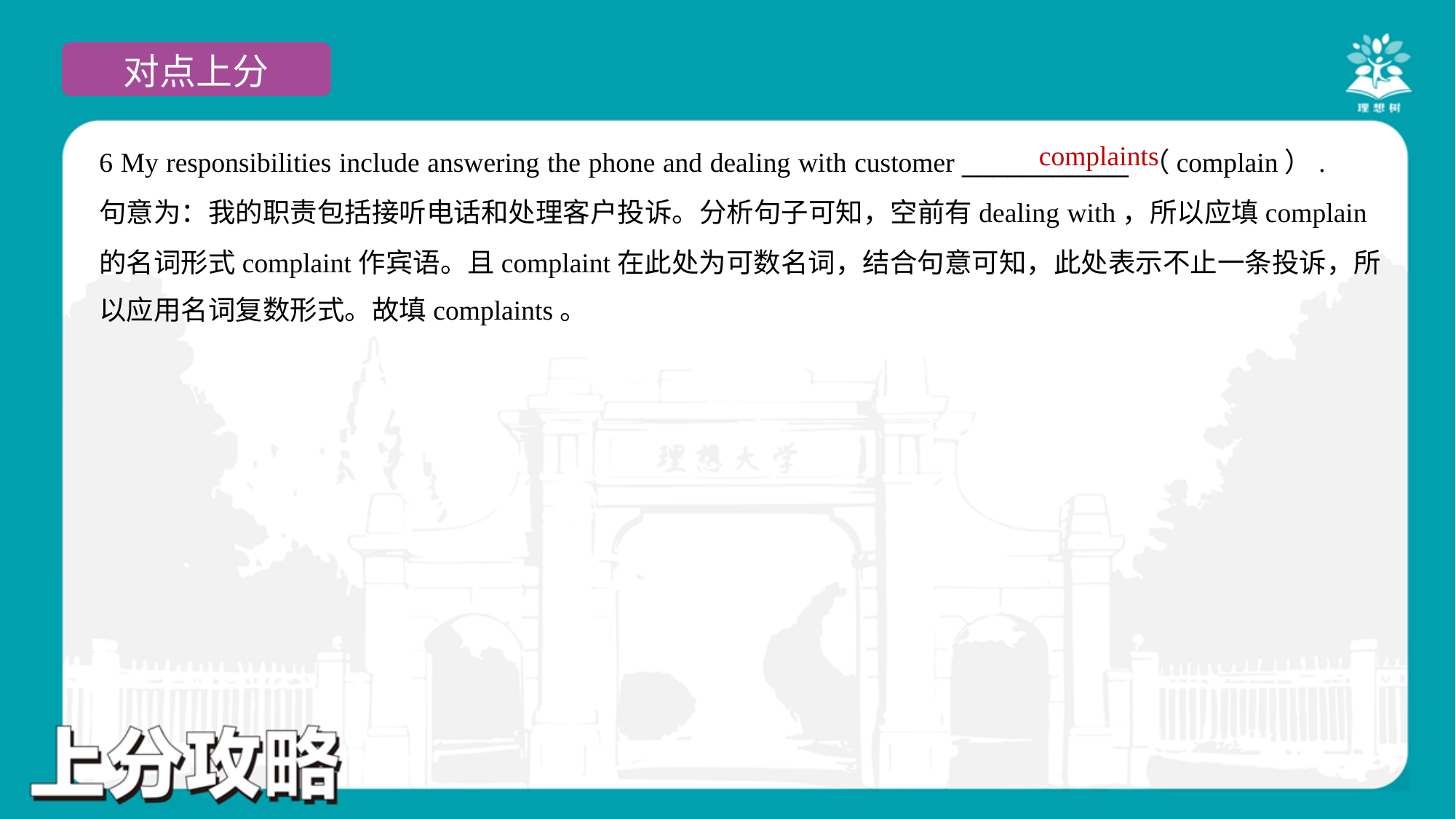

complaints
6 My responsibilities include answering the phone and dealing with customer ___________ （complain）.
句意为：我的职责包括接听电话和处理客户投诉。分析句子可知，空前有dealing with，所以应填complain
的名词形式complaint作宾语。且complaint在此处为可数名词，结合句意可知，此处表示不止一条投诉，所
以应用名词复数形式。故填complaints。